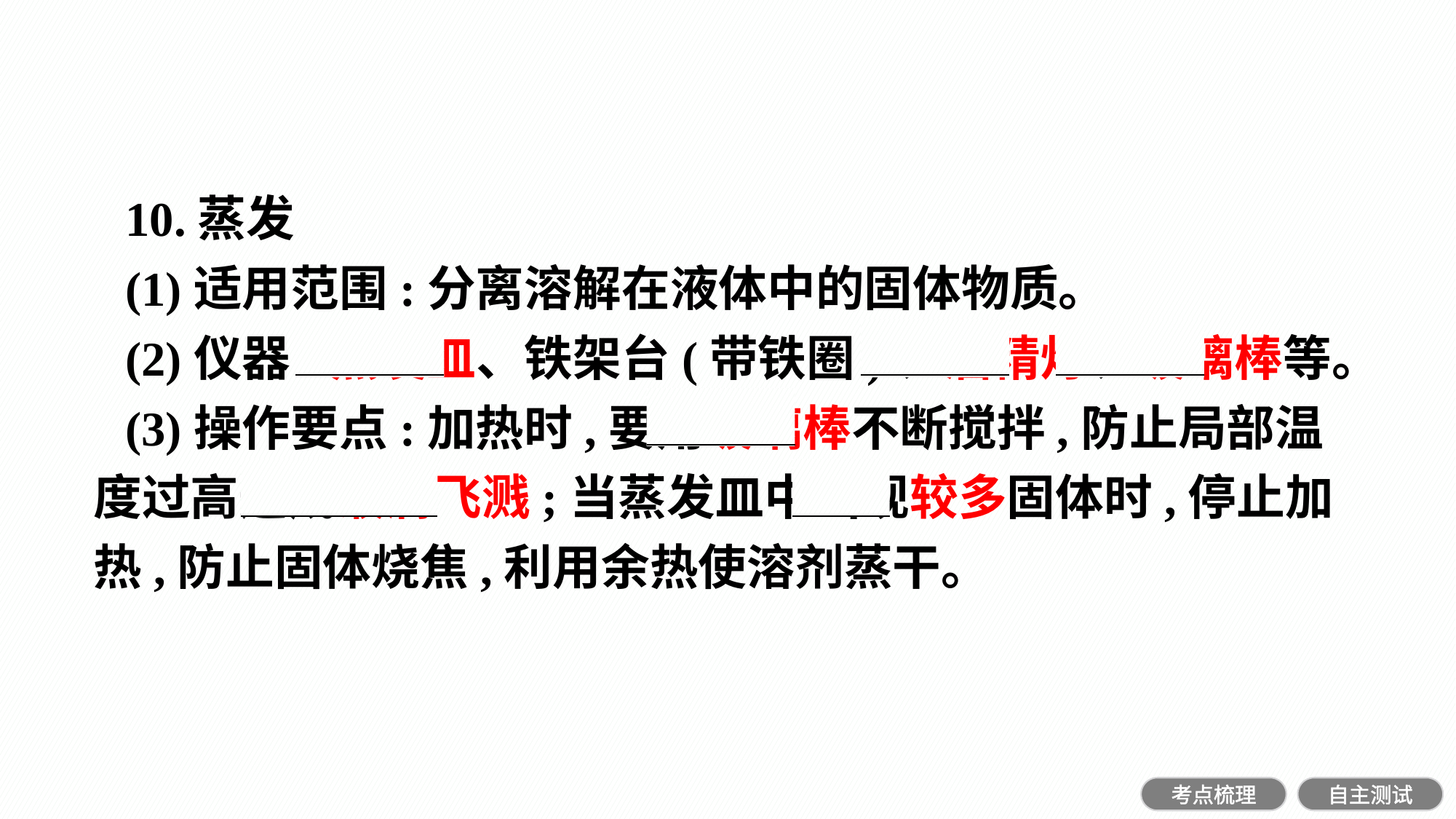

10.蒸发
(1)适用范围:分离溶解在液体中的固体物质。
(2)仪器:蒸发皿、铁架台(带铁圈)、酒精灯、玻璃棒等。
(3)操作要点:加热时,要用玻璃棒不断搅拌,防止局部温度过高造成液滴飞溅;当蒸发皿中出现较多固体时,停止加热,防止固体烧焦,利用余热使溶剂蒸干。